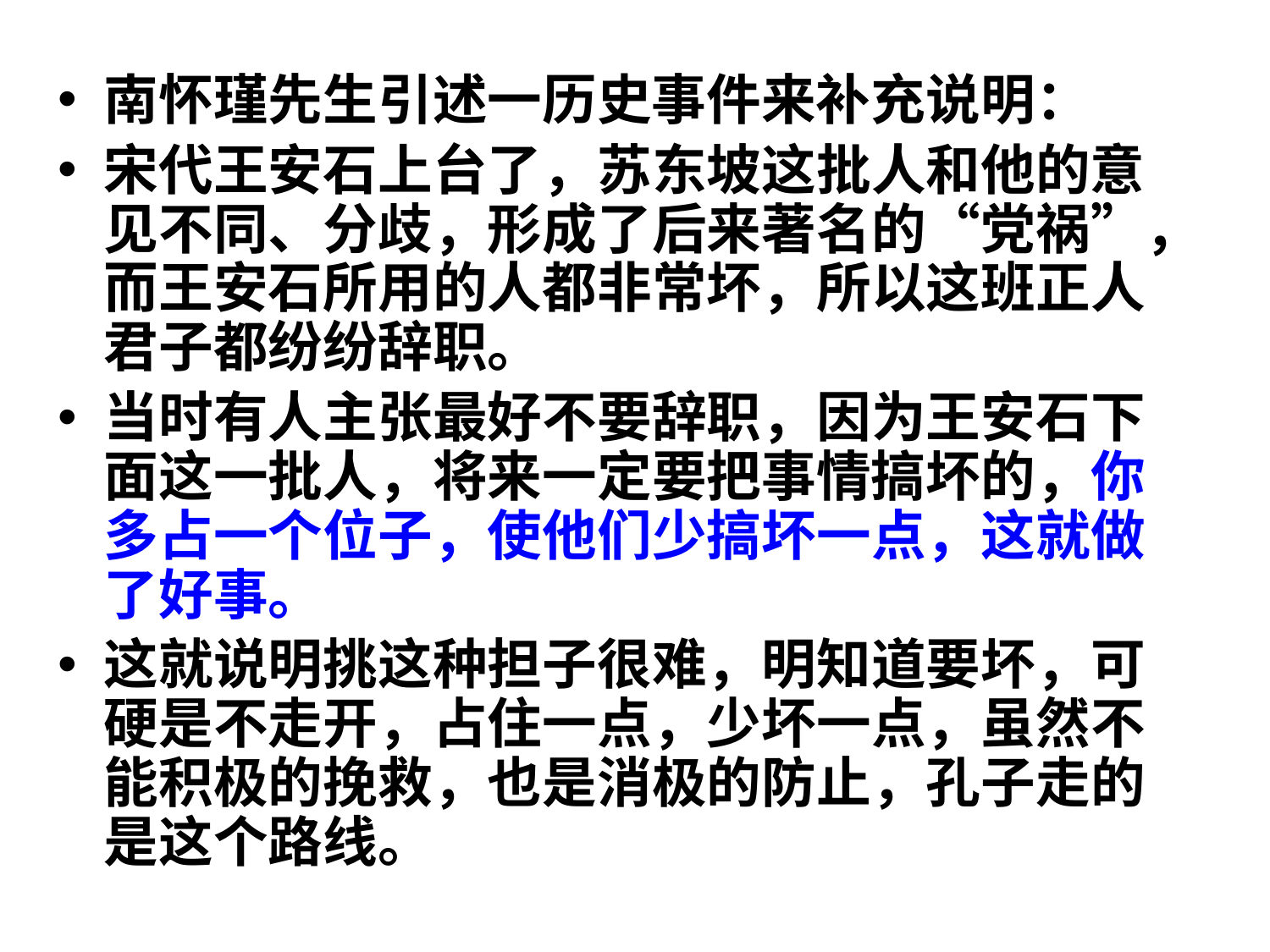

南怀瑾先生引述一历史事件来补充说明：
宋代王安石上台了，苏东坡这批人和他的意见不同、分歧，形成了后来著名的“党祸”，而王安石所用的人都非常坏，所以这班正人君子都纷纷辞职。
当时有人主张最好不要辞职，因为王安石下面这一批人，将来一定要把事情搞坏的，你多占一个位子，使他们少搞坏一点，这就做了好事。
这就说明挑这种担子很难，明知道要坏，可硬是不走开，占住一点，少坏一点，虽然不能积极的挽救，也是消极的防止，孔子走的是这个路线。